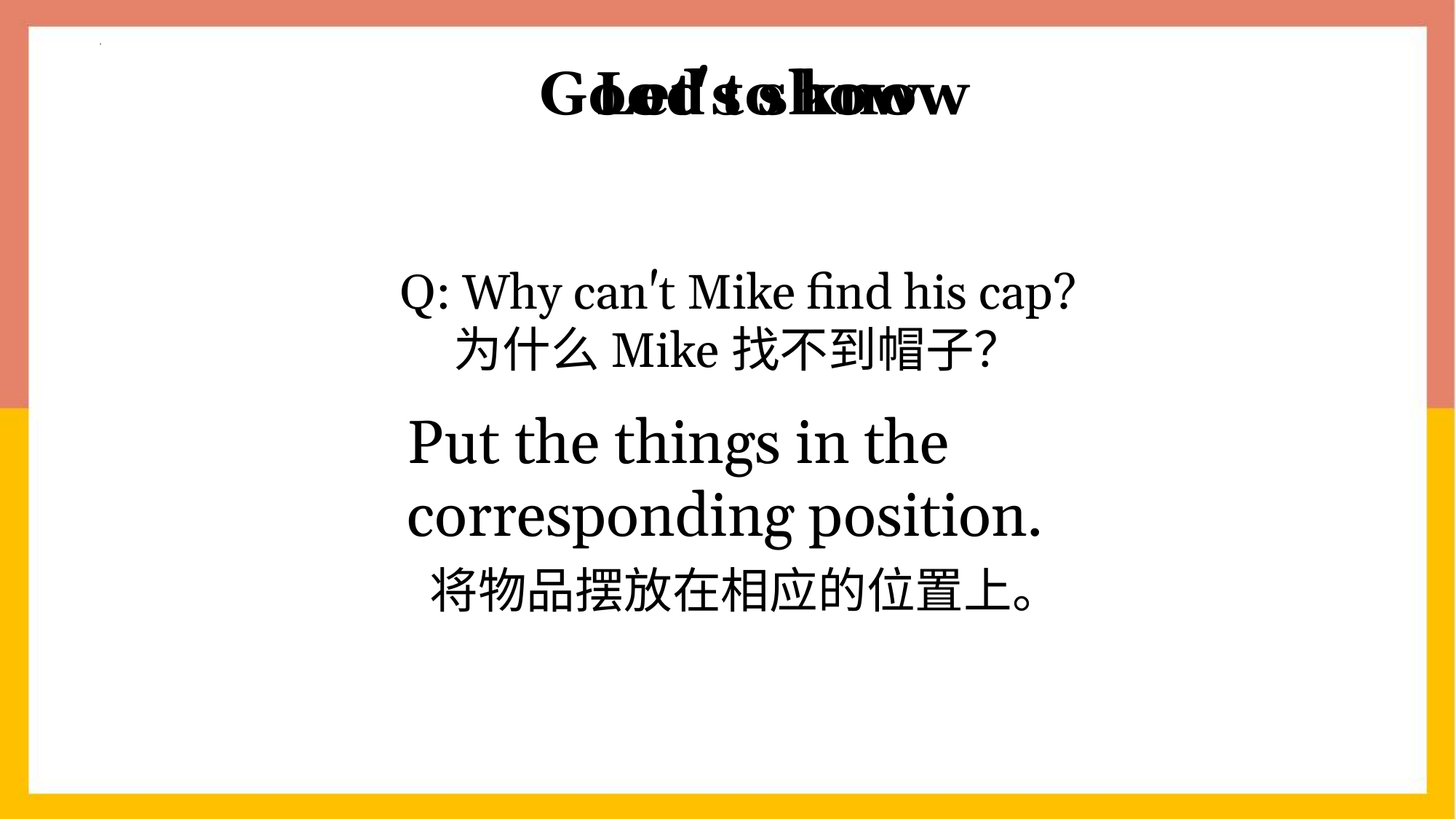

Good to know
Let's show
Q: Why can't Mike find his cap?
为什么Mike找不到帽子？
Put the things in the
corresponding position.
 将物品摆放在相应的位置上。